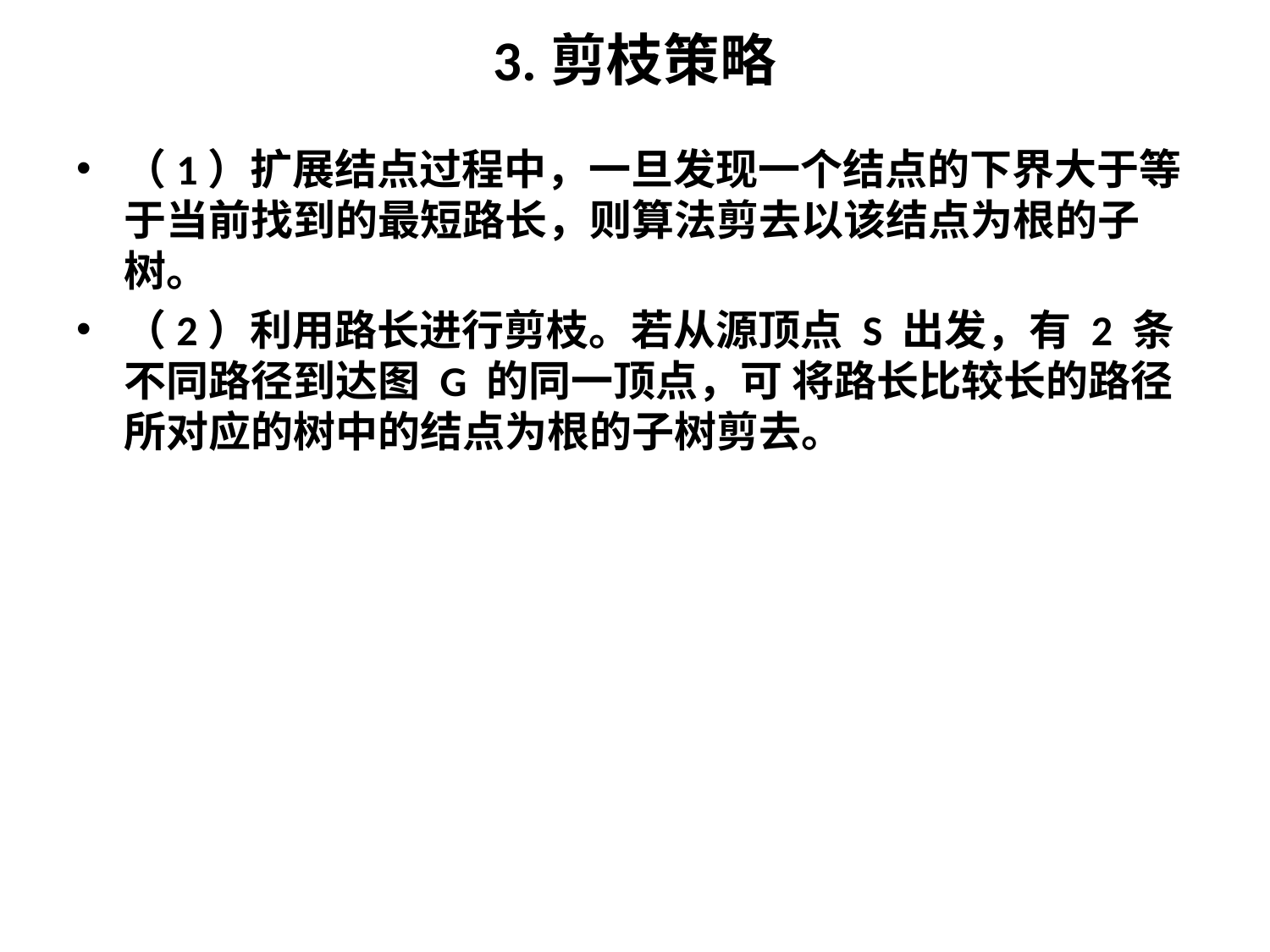

# 3.剪枝策略
（1）扩展结点过程中，一旦发现一个结点的下界大于等于当前找到的最短路长，则算法剪去以该结点为根的子树。
（2）利用路长进行剪枝。若从源顶点 S 出发，有 2 条不同路径到达图 G 的同一顶点，可 将路长比较长的路径所对应的树中的结点为根的子树剪去。